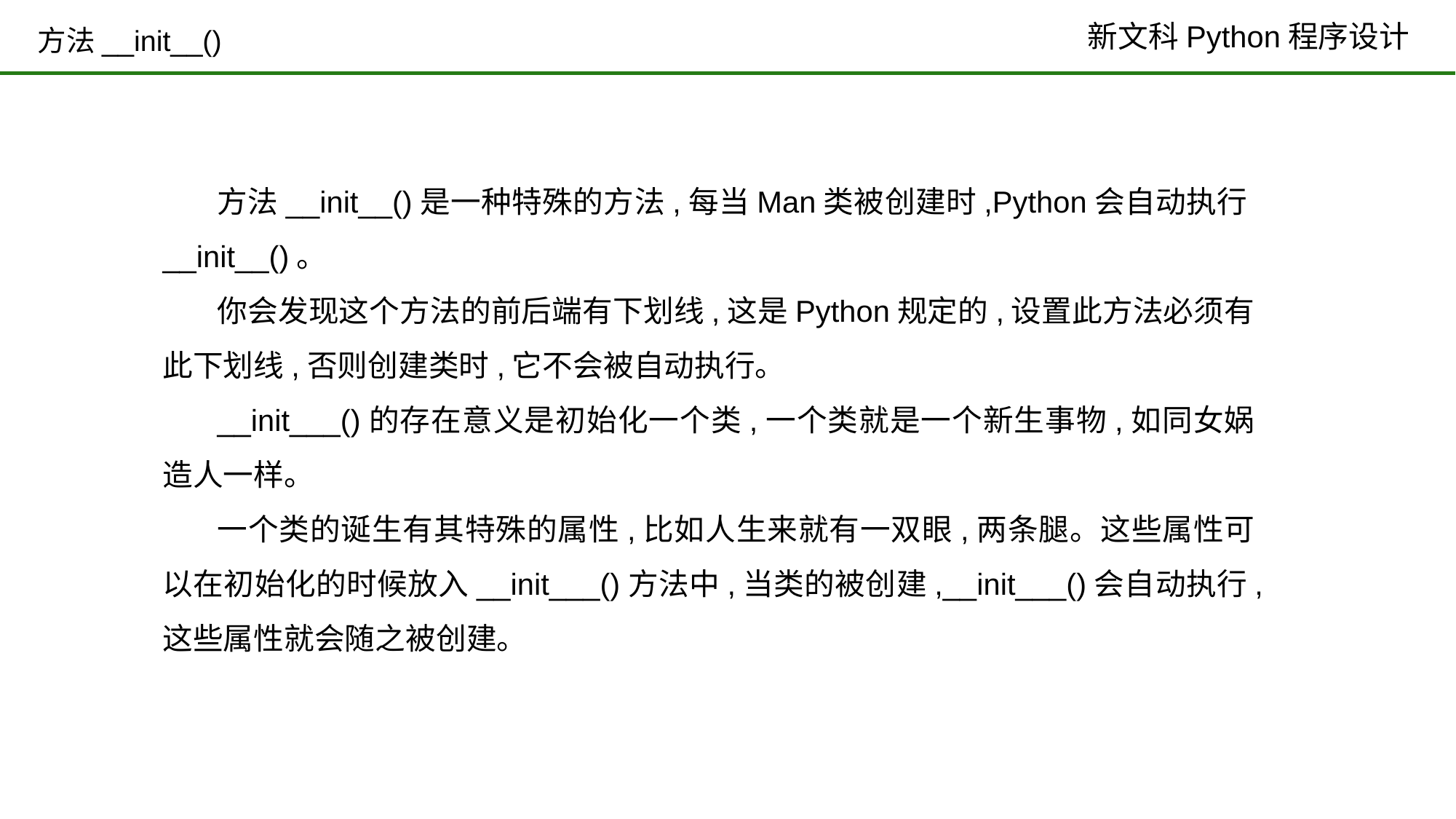

# 方法__init__()
方法__init__()是一种特殊的方法,每当Man类被创建时,Python会自动执行__init__()。
你会发现这个方法的前后端有下划线,这是Python规定的,设置此方法必须有此下划线,否则创建类时,它不会被自动执行。
__init___()的存在意义是初始化一个类,一个类就是一个新生事物,如同女娲造人一样。
一个类的诞生有其特殊的属性,比如人生来就有一双眼,两条腿。这些属性可以在初始化的时候放入__init___()方法中,当类的被创建,__init___()会自动执行,这些属性就会随之被创建。